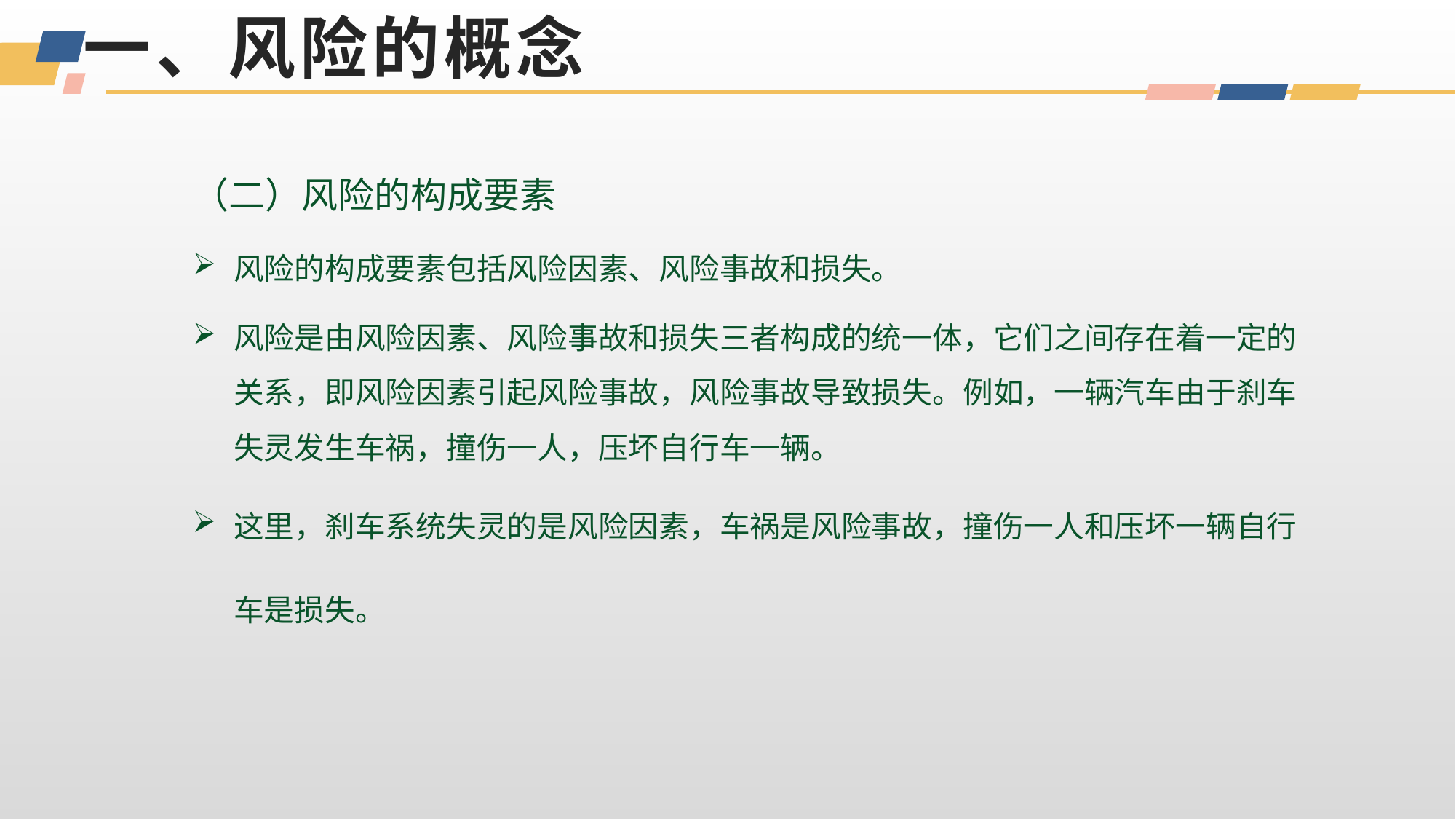

# 一、风险的概念

（二）风险的构成要素
风险的构成要素包括风险因素、风险事故和损失。
风险是由风险因素、风险事故和损失三者构成的统一体，它们之间存在着一定的关系，即风险因素引起风险事故，风险事故导致损失。例如，一辆汽车由于刹车失灵发生车祸，撞伤一人，压坏自行车一辆。
这里，刹车系统失灵的是风险因素，车祸是风险事故，撞伤一人和压坏一辆自行车是损失。